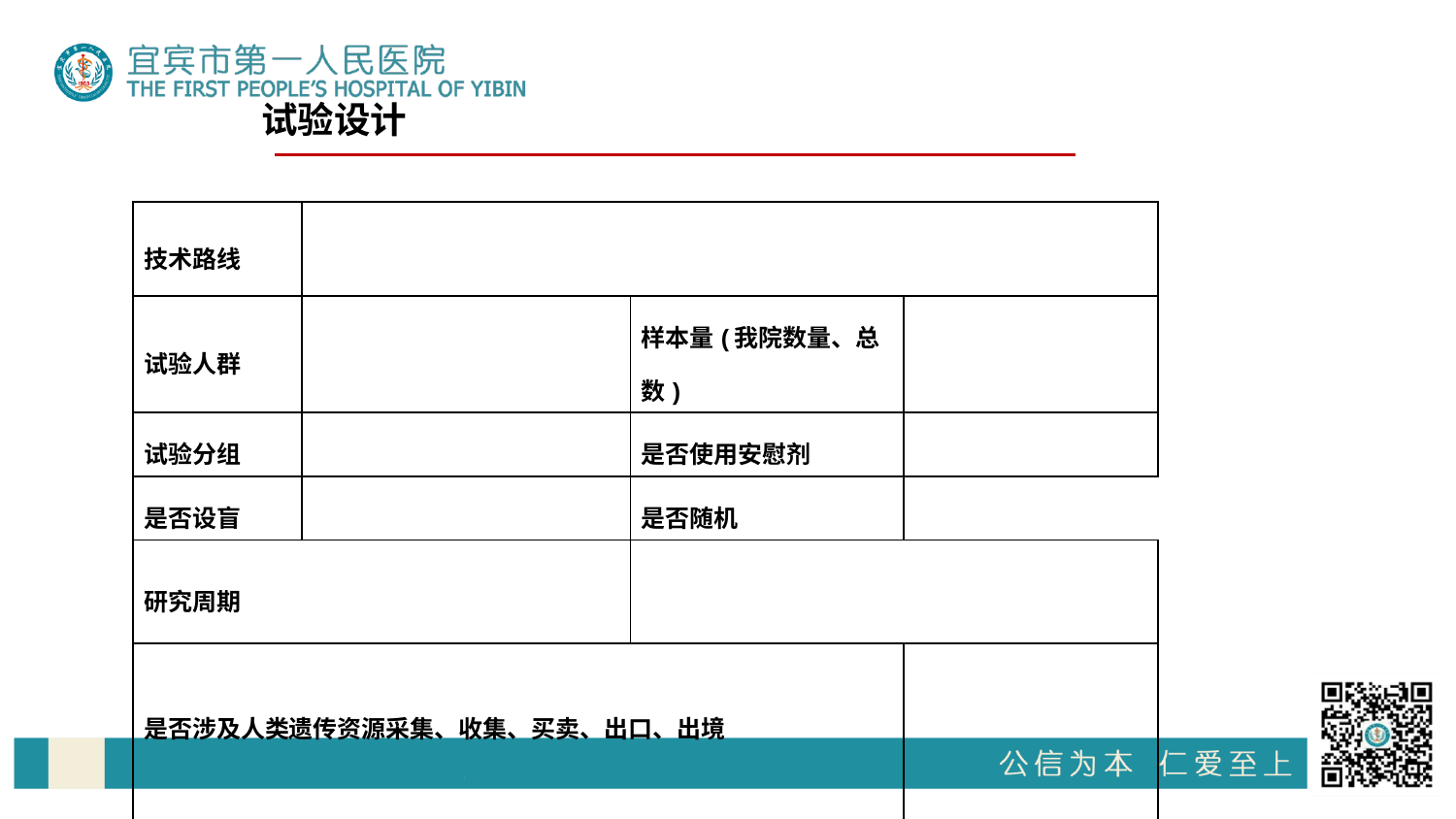

试验设计
| 技术路线 |  |  |  |
| --- | --- | --- | --- |
| 试验人群 |  | 样本量(我院数量、总数) |  |
| 试验分组 |  | 是否使用安慰剂 |  |
| 是否设盲 |  | 是否随机 |  |
| 研究周期 |  |  |  |
| 是否涉及人类遗传资源采集、收集、买卖、出口、出境 |  |  |  |
9
9